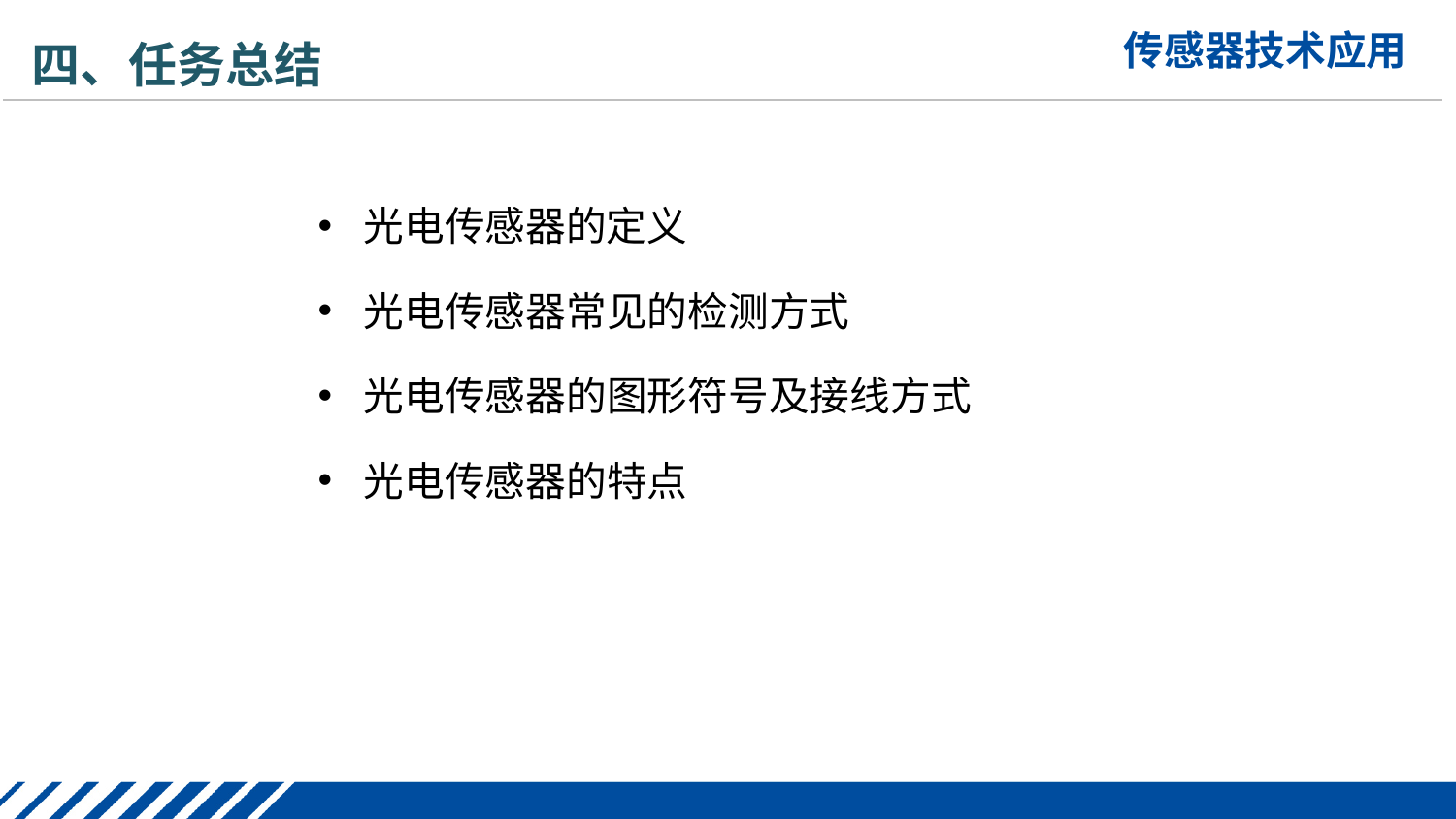

四、任务总结
光电传感器的定义
光电传感器常见的检测方式
光电传感器的图形符号及接线方式
光电传感器的特点